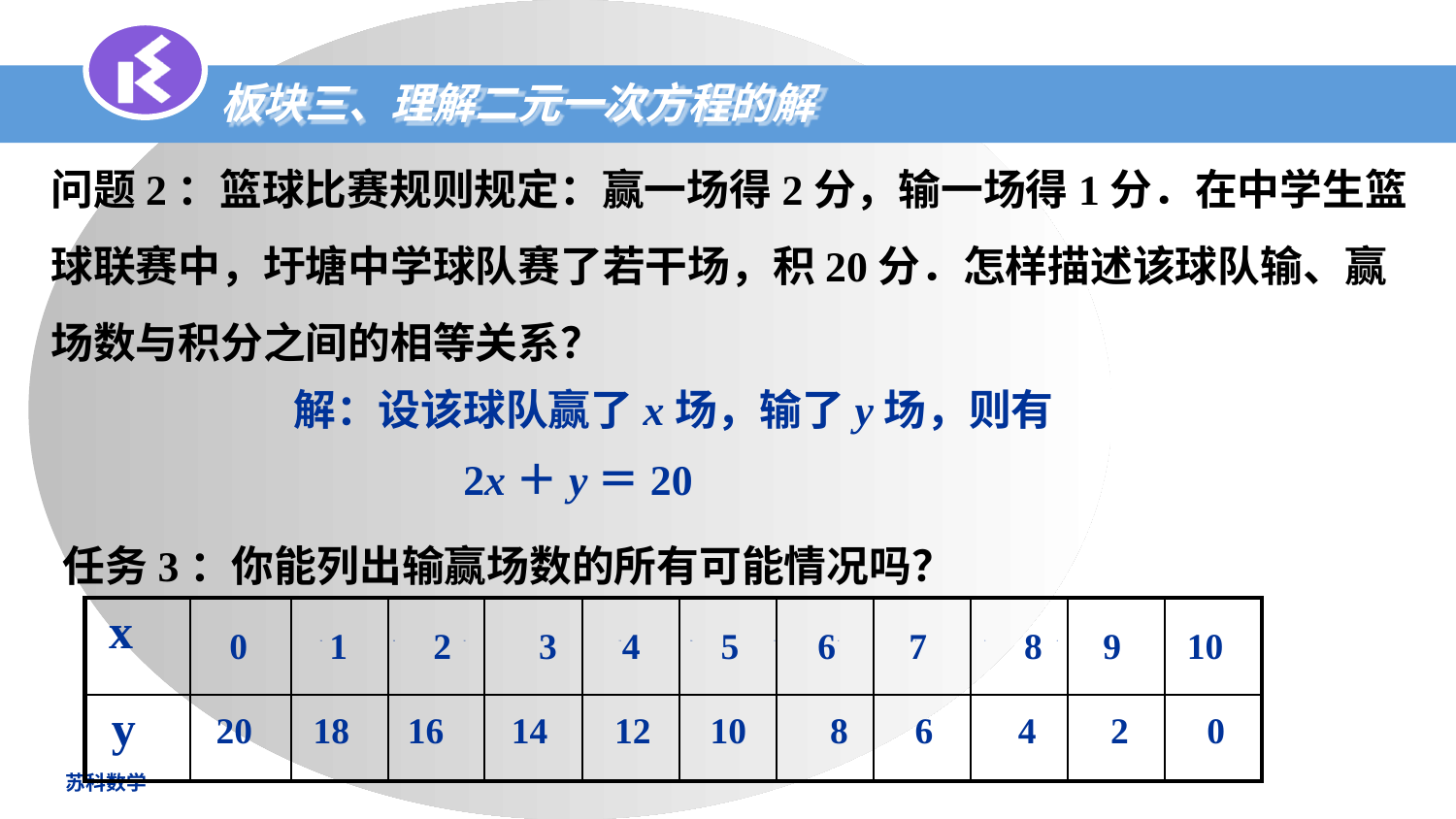

板块三、理解二元一次方程的解
问题2：篮球比赛规则规定：赢一场得2分，输一场得1分．在中学生篮球联赛中，圩塘中学球队赛了若干场，积20分．怎样描述该球队输、赢场数与积分之间的相等关系？
解：设该球队赢了x场，输了y场，则有
2x＋y＝20
任务3：你能列出输赢场数的所有可能情况吗？
| x |  |  |  |  |  |  |  |  |  |  |  |
| --- | --- | --- | --- | --- | --- | --- | --- | --- | --- | --- | --- |
| y |  |  |  |  |  |  |  |  |  |  |  |
0
1
2
3
4
5
6
7
8
9
10
20
18
16
14
12
10
8
6
4
2
0
20
18
16
14
12
10
8
6
4
2
0